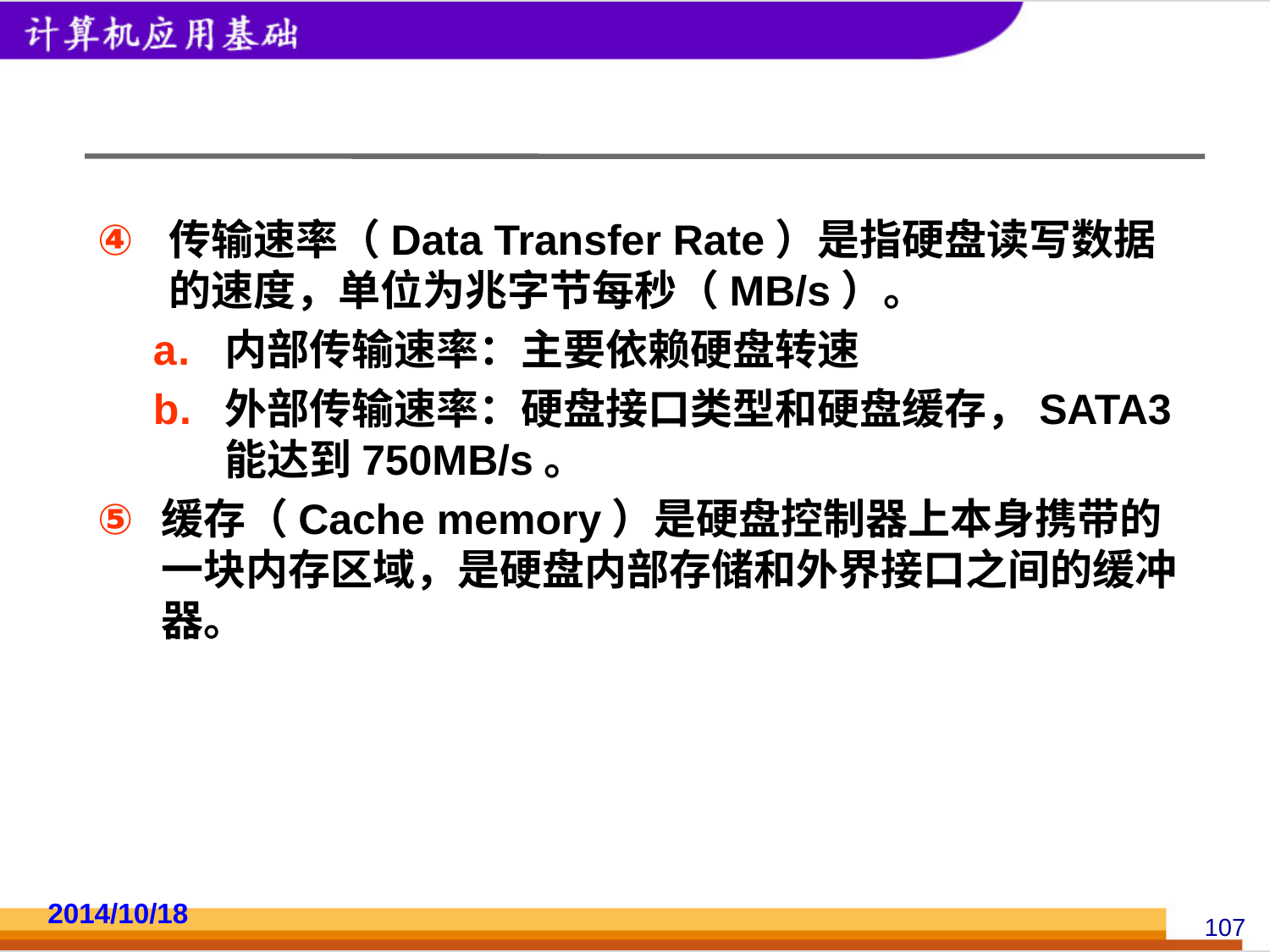

#
传输速率（Data Transfer Rate）是指硬盘读写数据的速度，单位为兆字节每秒（MB/s）。
内部传输速率：主要依赖硬盘转速
外部传输速率：硬盘接口类型和硬盘缓存，SATA3能达到750MB/s。
缓存（Cache memory）是硬盘控制器上本身携带的一块内存区域，是硬盘内部存储和外界接口之间的缓冲器。
2014/10/18